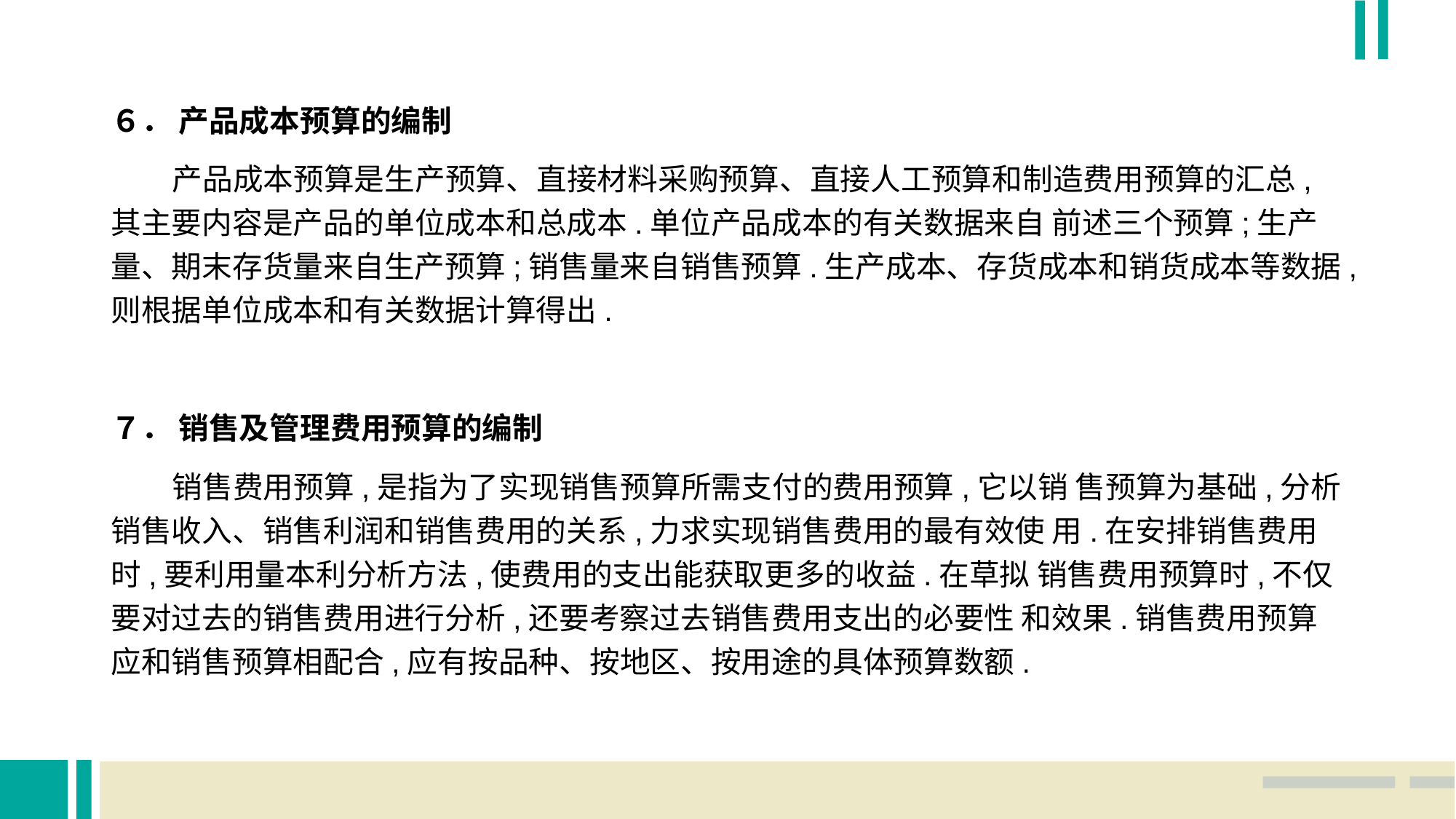

６． 产品成本预算的编制
        产品成本预算是生产预算、直接材料采购预算、直接人工预算和制造费用预算的汇总, 其主要内容是产品的单位成本和总成本.单位产品成本的有关数据来自 前述三个预算;生产量、期末存货量来自生产预算;销售量来自销售预算.生产成本、存货成本和销货成本等数据,则根据单位成本和有关数据计算得出.

７． 销售及管理费用预算的编制
        销售费用预算,是指为了实现销售预算所需支付的费用预算,它以销 售预算为基础,分析销售收入、销售利润和销售费用的关系,力求实现销售费用的最有效使 用.在安排销售费用时,要利用量本利分析方法,使费用的支出能获取更多的收益.在草拟 销售费用预算时,不仅要对过去的销售费用进行分析,还要考察过去销售费用支出的必要性 和效果.销售费用预算应和销售预算相配合,应有按品种、按地区、按用途的具体预算数额.